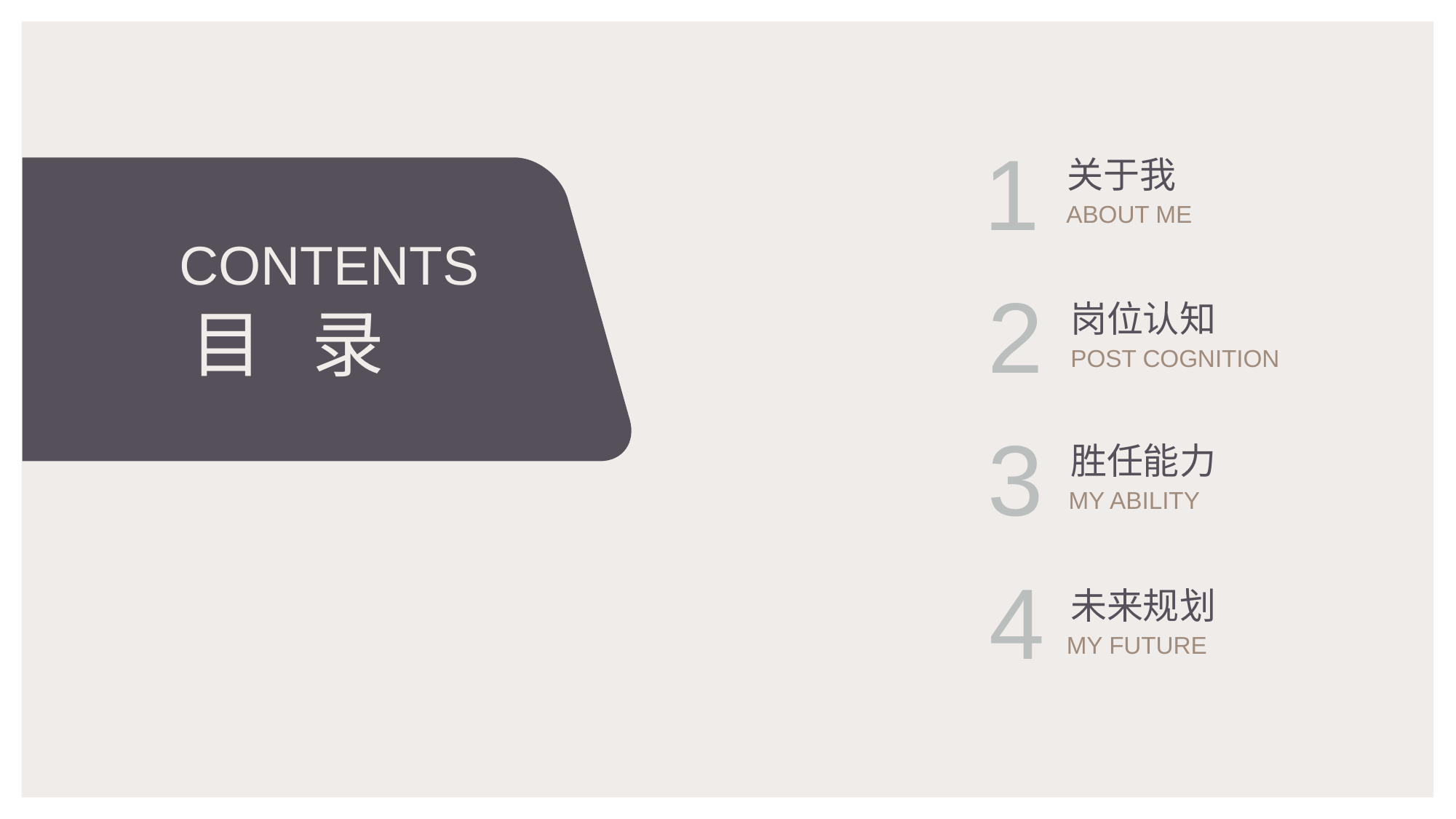

1
关于我

ABOUT ME
CONTENTS
目   录
2
岗位认知
POST COGNITION
3
胜任能力
MY ABILITY
4
未来规划
MY FUTURE